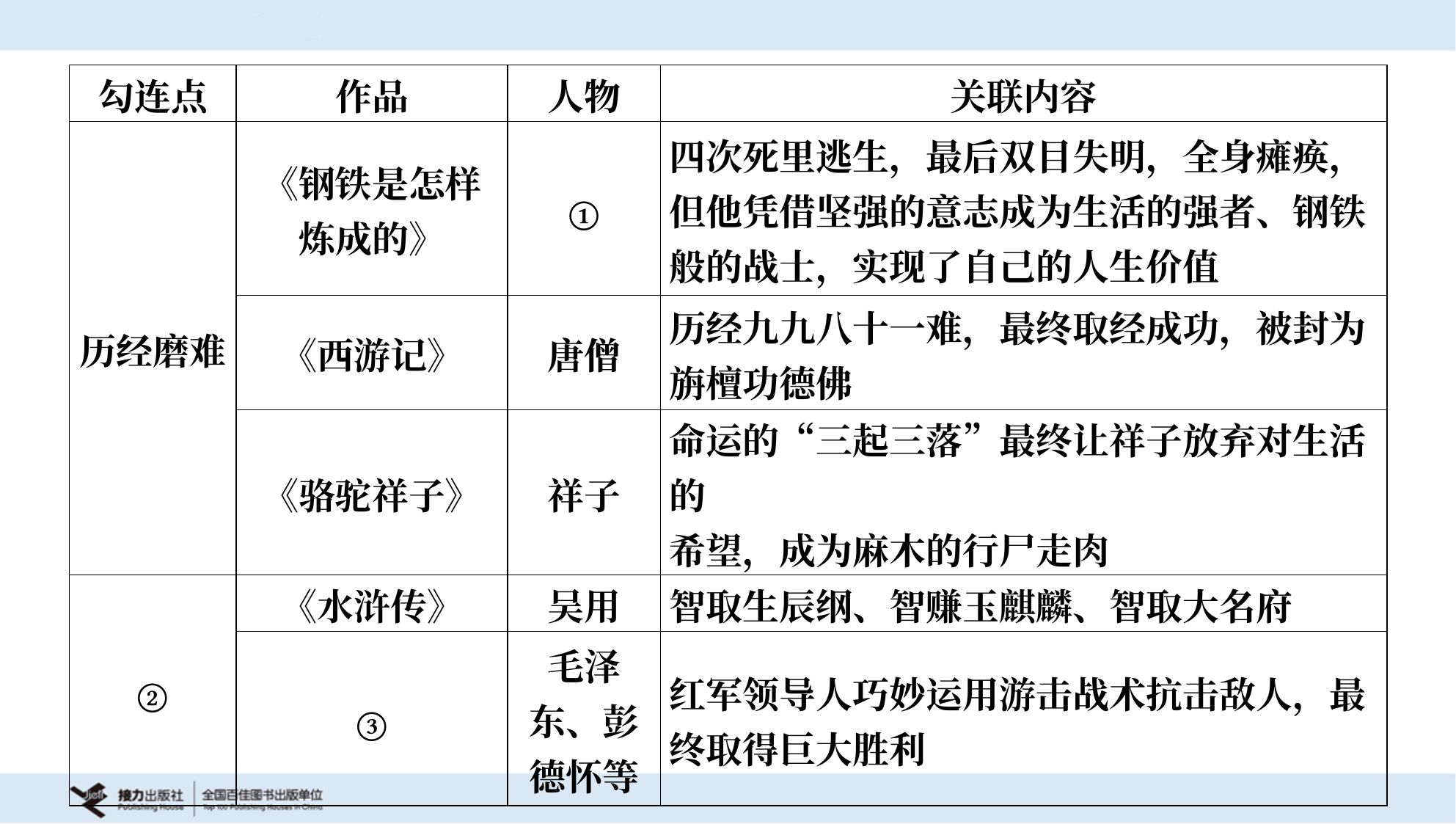

| 勾连点 | 作品 | 人物 | 关联内容 |
| --- | --- | --- | --- |
| 历经磨难 | 《钢铁是怎样 炼成的》 | ① | 四次死里逃生，最后双目失明，全身瘫痪， 但他凭借坚强的意志成为生活的强者、钢铁 般的战士，实现了自己的人生价值 |
|  | 《西游记》 | 唐僧 | 历经九九八十一难，最终取经成功，被封为 旃檀功德佛 |
|  | 《骆驼祥子》 | 祥子 | 命运的“三起三落”最终让祥子放弃对生活的 希望，成为麻木的行尸走肉 |
| ② | 《水浒传》 | 吴用 | 智取生辰纲、智赚玉麒麟、智取大名府 |
|  | ③ | 毛泽 东、彭 德怀等 | 红军领导人巧妙运用游击战术抗击敌人，最 终取得巨大胜利 |